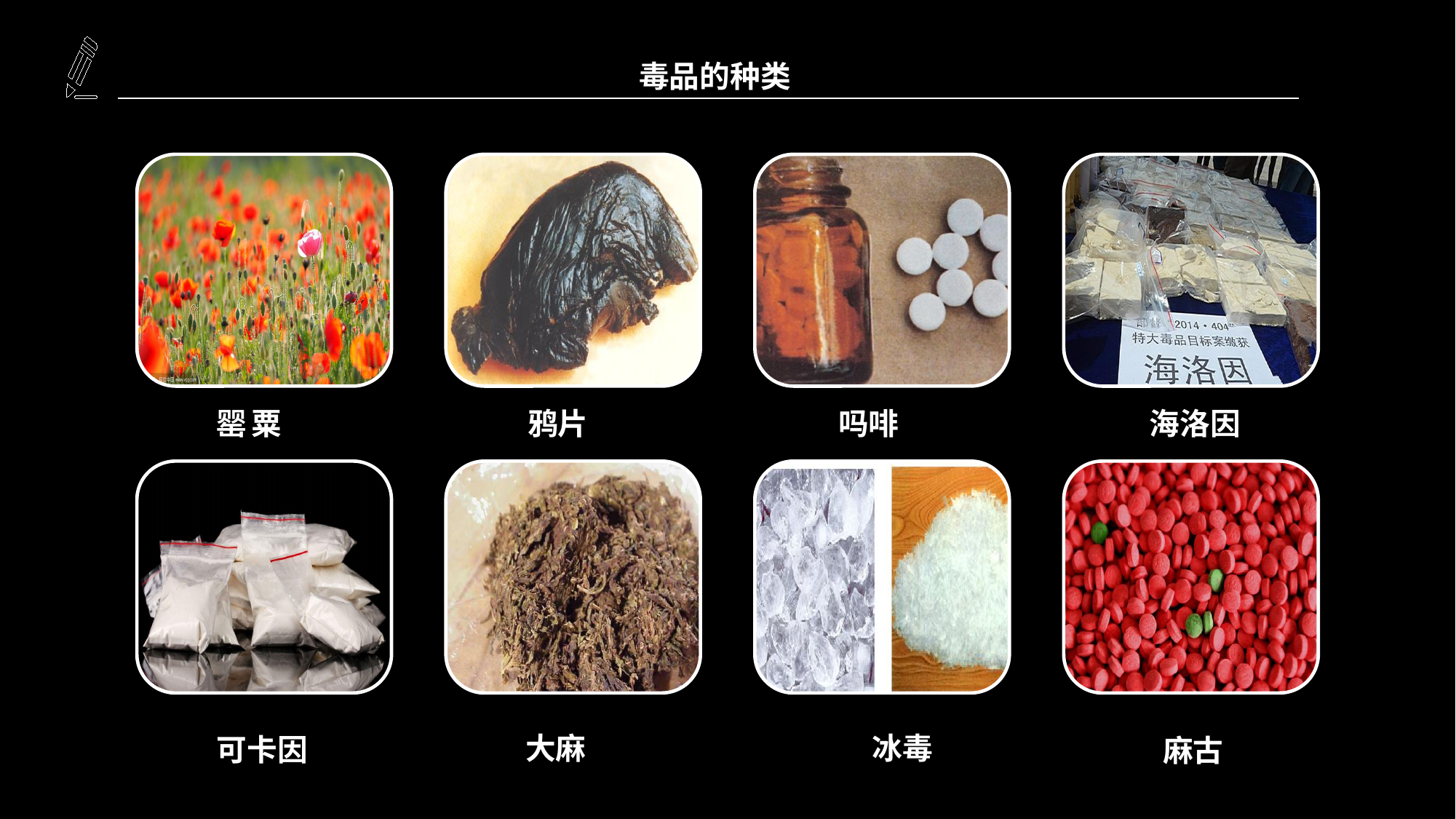

毒品的种类

罂粟
鸦片
吗啡
海洛因

大麻
冰毒
可卡因
麻古